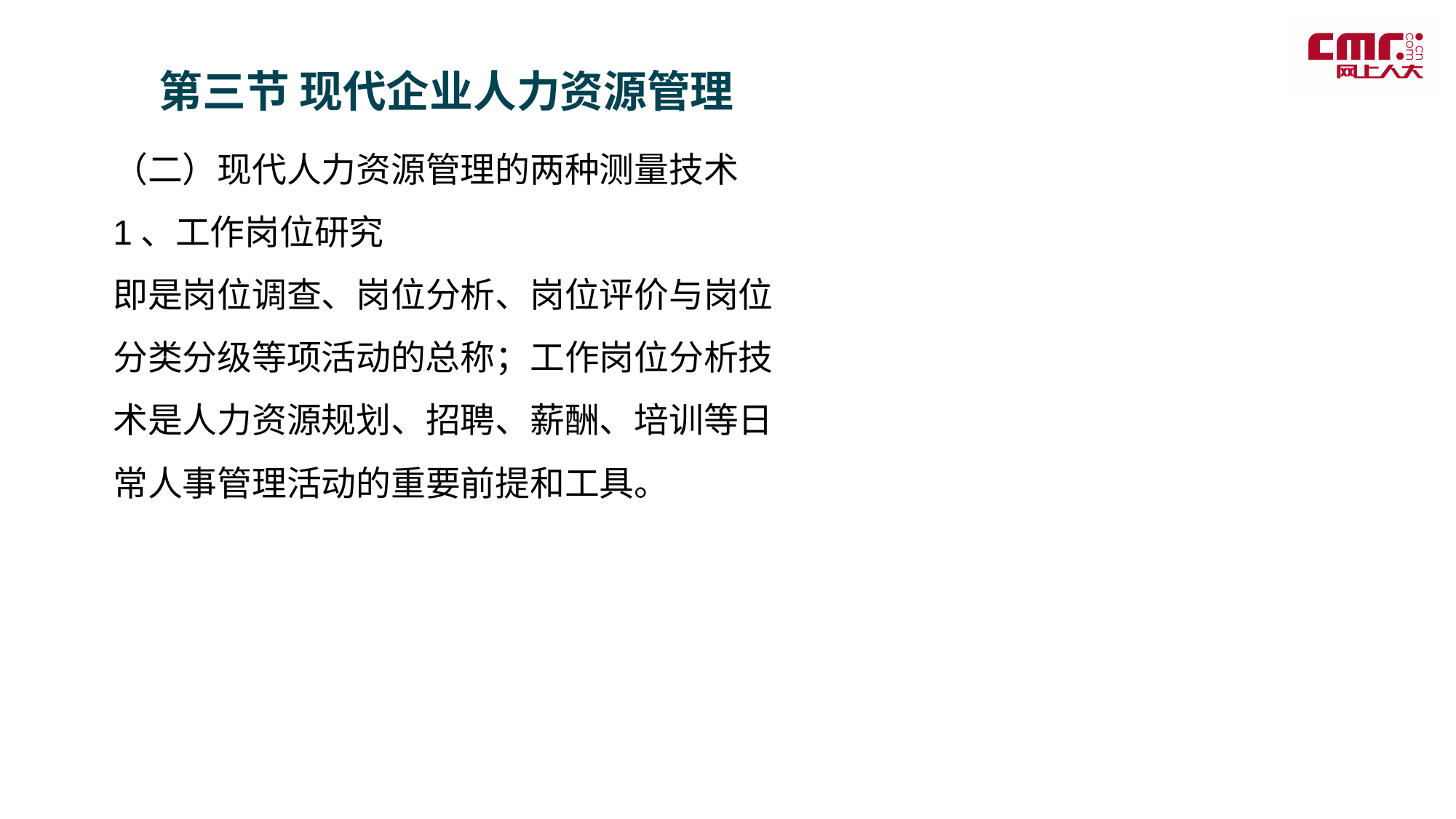

第三节 现代企业人力资源管理
（二）现代人力资源管理的两种测量技术
1、工作岗位研究
即是岗位调查、岗位分析、岗位评价与岗位分类分级等项活动的总称；工作岗位分析技术是人力资源规划、招聘、薪酬、培训等日常人事管理活动的重要前提和工具。